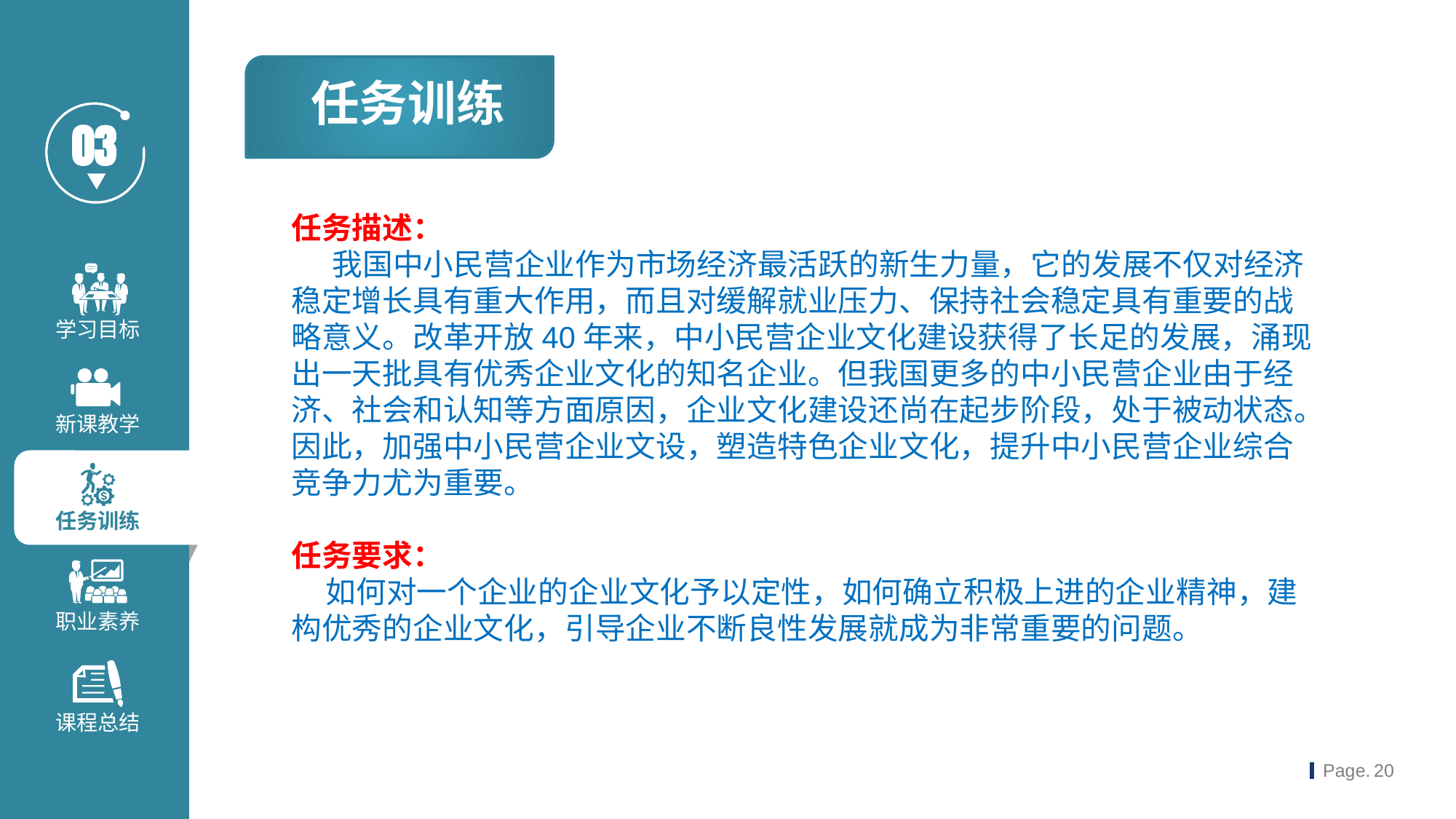

任务训练
任务描述：
     我国中小民营企业作为市场经济最活跃的新生力量，它的发展不仅对经济稳定增长具有重大作用，而且对缓解就业压力、保持社会稳定具有重要的战略意义。改革开放40年来，中小民营企业文化建设获得了长足的发展，涌现出一天批具有优秀企业文化的知名企业。但我国更多的中小民营企业由于经济、社会和认知等方面原因，企业文化建设还尚在起步阶段，处于被动状态。因此，加强中小民营企业文设，塑造特色企业文化，提升中小民营企业综合竞争力尤为重要。

任务要求：
    如何对一个企业的企业文化予以定性，如何确立积极上进的企业精神，建构优秀的企业文化，引导企业不断良性发展就成为非常重要的问题。